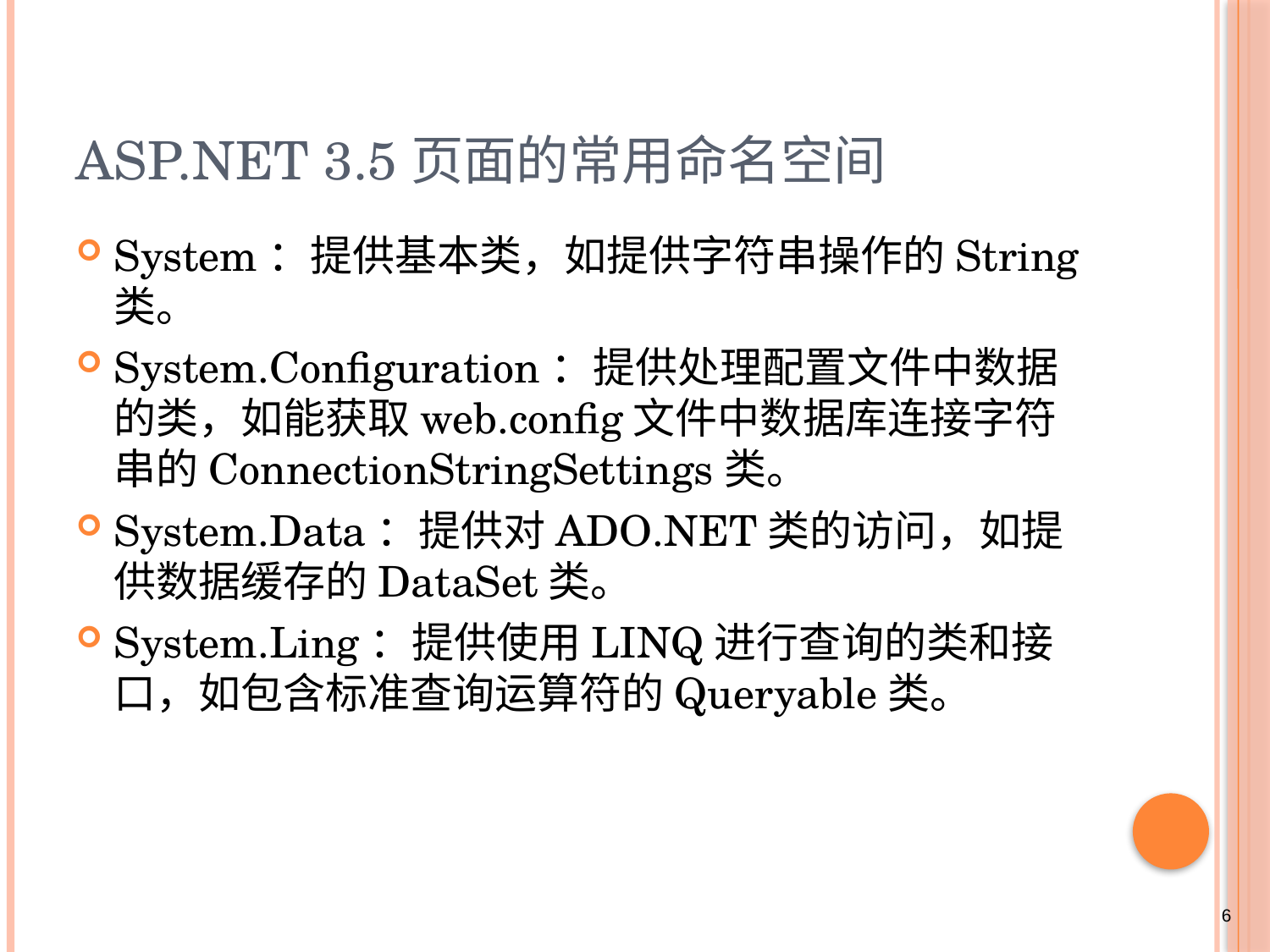

# ASP.NET 3.5页面的常用命名空间
System：提供基本类，如提供字符串操作的String类。
System.Configuration：提供处理配置文件中数据的类，如能获取web.config文件中数据库连接字符串的ConnectionStringSettings类。
System.Data：提供对ADO.NET类的访问，如提供数据缓存的DataSet类。
System.Ling：提供使用LINQ进行查询的类和接口，如包含标准查询运算符的Queryable类。
6